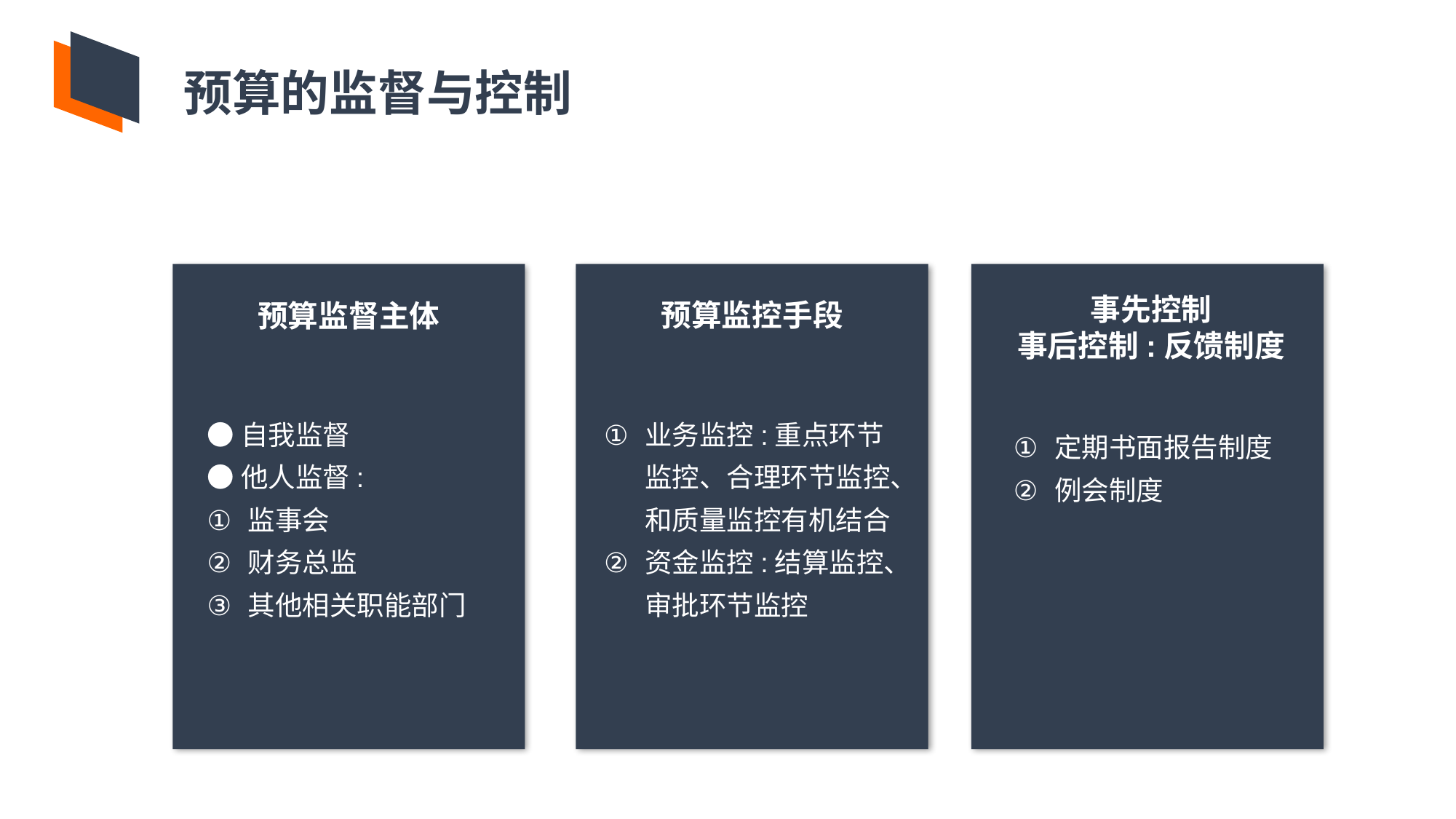

预算的监督与控制

事先控制
事后控制:反馈制度
预算监控手段
预算监督主体
●自我监督
●他人监督:
监事会
财务总监
其他相关职能部门
业务监控:重点环节监控、合理环节监控、和质量监控有机结合
资金监控:结算监控、审批环节监控

定期书面报告制度
例会制度